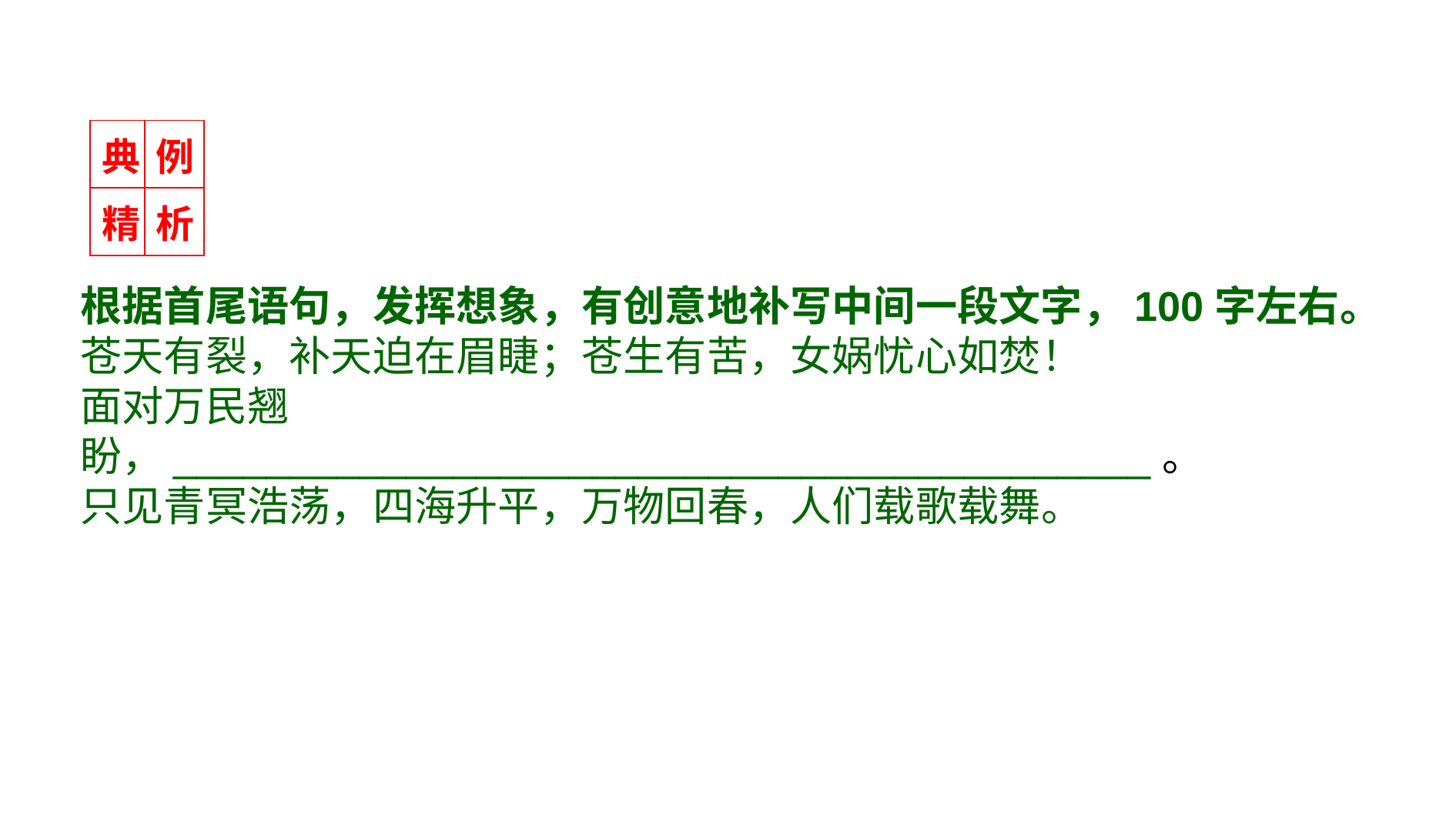

| 典 | 例 |
| --- | --- |
| 精 | 析 |
根据首尾语句，发挥想象，有创意地补写中间一段文字，100字左右。
苍天有裂，补天迫在眉睫；苍生有苦，女娲忧心如焚！
面对万民翘盼，__________________________________________。
只见青冥浩荡，四海升平，万物回春，人们载歌载舞。